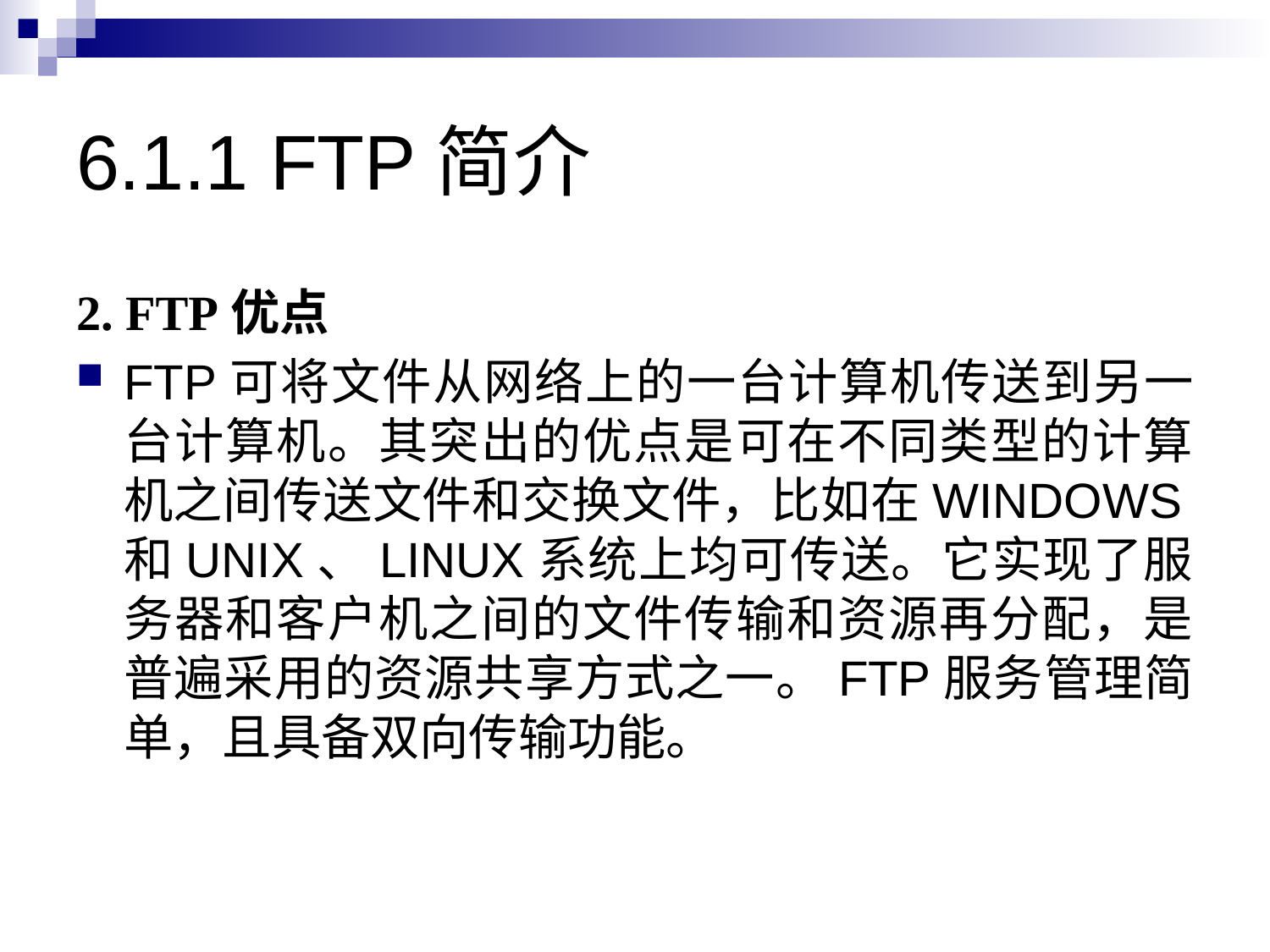

# 6.1.1 FTP简介
2. FTP优点
FTP可将文件从网络上的一台计算机传送到另一台计算机。其突出的优点是可在不同类型的计算机之间传送文件和交换文件，比如在WINDOWS和UNIX、LINUX系统上均可传送。它实现了服务器和客户机之间的文件传输和资源再分配，是普遍采用的资源共享方式之一。FTP服务管理简单，且具备双向传输功能。